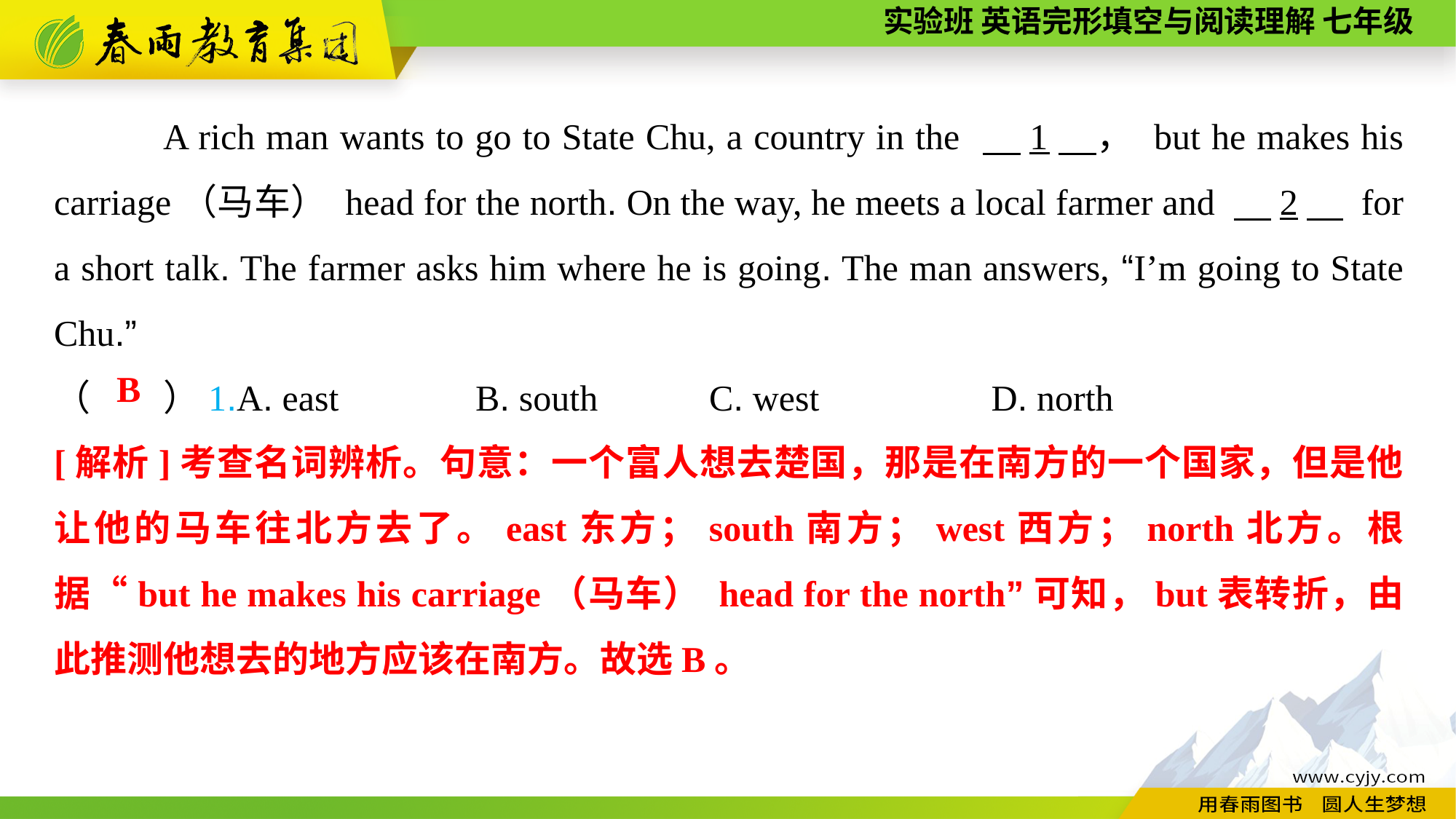

A rich man wants to go to State Chu, a country in the 　1　， but he makes his carriage（马车） head for the north. On the way, he meets a local farmer and 　2　 for a short talk. The farmer asks him where he is going. The man answers, “I’m going to State Chu.”
（　　）1.A. east               B. south   	C. west	       D. north
B
[解析]考查名词辨析。句意：一个富人想去楚国，那是在南方的一个国家，但是他让他的马车往北方去了。east东方；south南方；west西方；north北方。根据“but he makes his carriage（马车） head for the north”可知，but表转折，由此推测他想去的地方应该在南方。故选B。